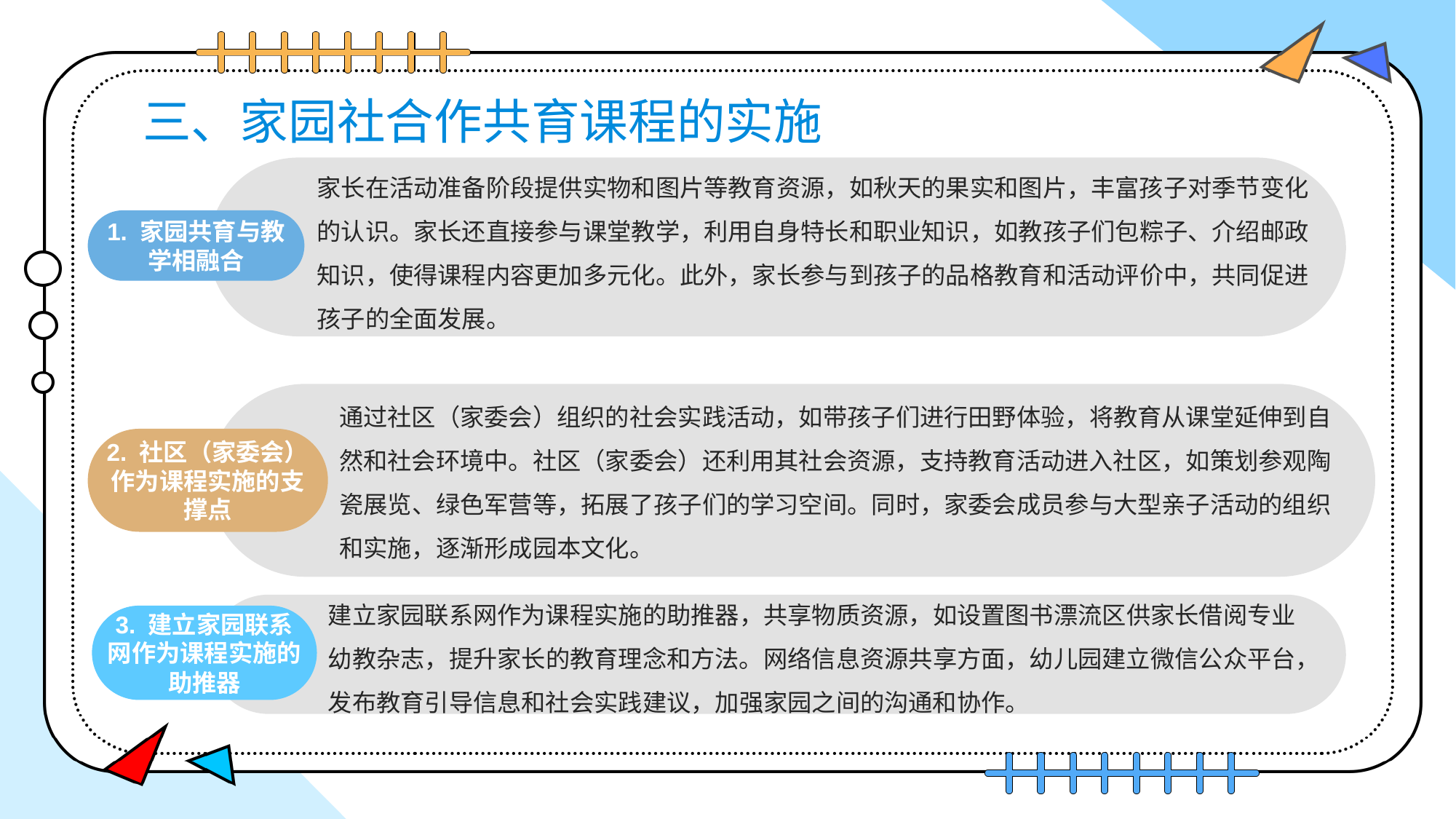

# 三、家园社合作共育课程的实施
家长在活动准备阶段提供实物和图片等教育资源，如秋天的果实和图片，丰富孩子对季节变化的认识。家长还直接参与课堂教学，利用自身特长和职业知识，如教孩子们包粽子、介绍邮政知识，使得课程内容更加多元化。此外，家长参与到孩子的品格教育和活动评价中，共同促进孩子的全面发展。

1. 家园共育与教学相融合

通过社区（家委会）组织的社会实践活动，如带孩子们进行田野体验，将教育从课堂延伸到自然和社会环境中。社区（家委会）还利用其社会资源，支持教育活动进入社区，如策划参观陶瓷展览、绿色军营等，拓展了孩子们的学习空间。同时，家委会成员参与大型亲子活动的组织和实施，逐渐形成园本文化。
2. 社区（家委会）作为课程实施的支撑点

建立家园联系网作为课程实施的助推器，共享物质资源，如设置图书漂流区供家长借阅专业幼教杂志，提升家长的教育理念和方法。网络信息资源共享方面，幼儿园建立微信公众平台，发布教育引导信息和社会实践建议，加强家园之间的沟通和协作。
3. 建立家园联系网作为课程实施的助推器